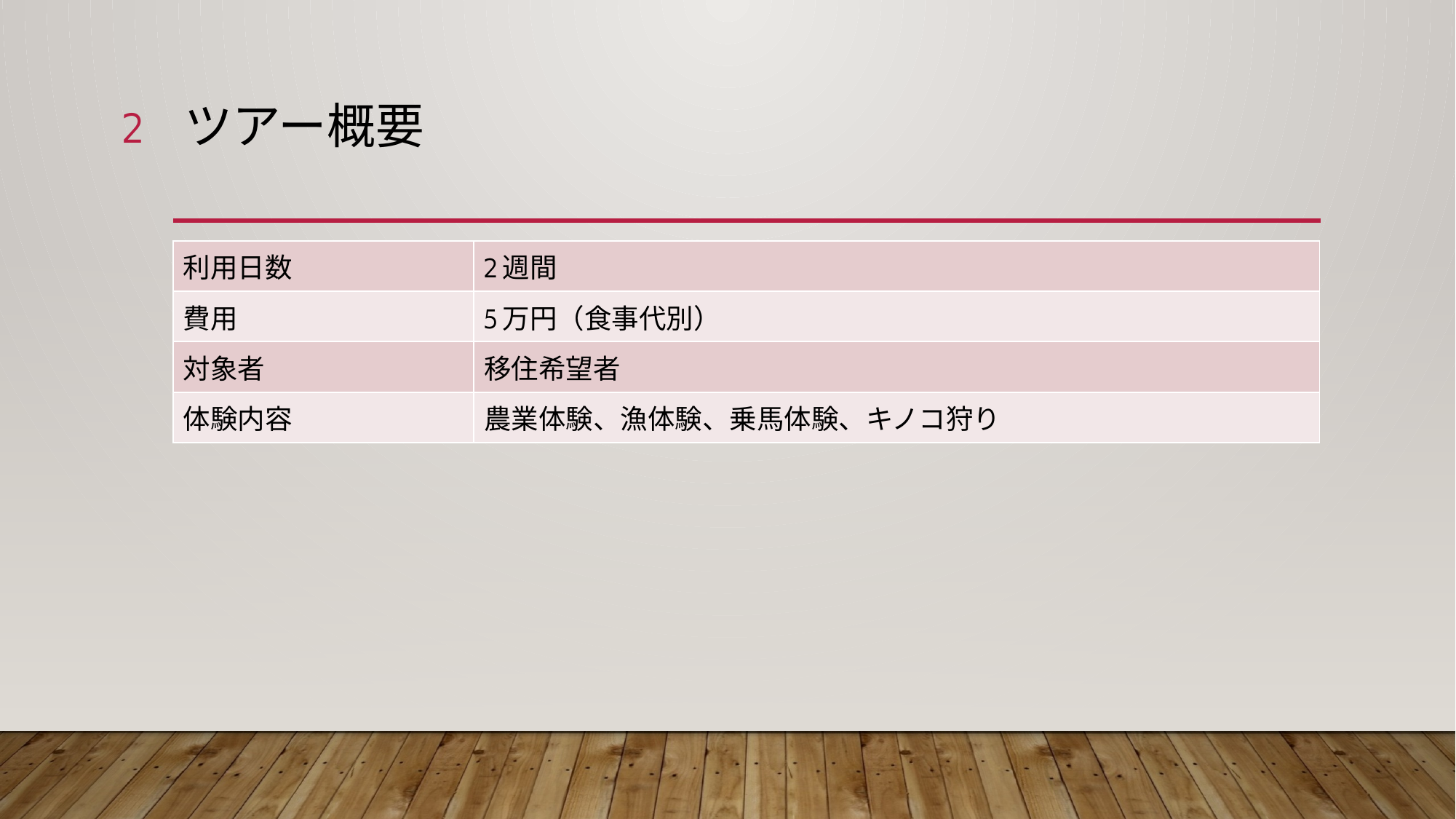

2
# ツアー概要
| 利用日数 | 2週間 |
| --- | --- |
| 費用 | 5万円（食事代別） |
| 対象者 | 移住希望者 |
| 体験内容 | 農業体験、漁体験、乗馬体験、キノコ狩り |